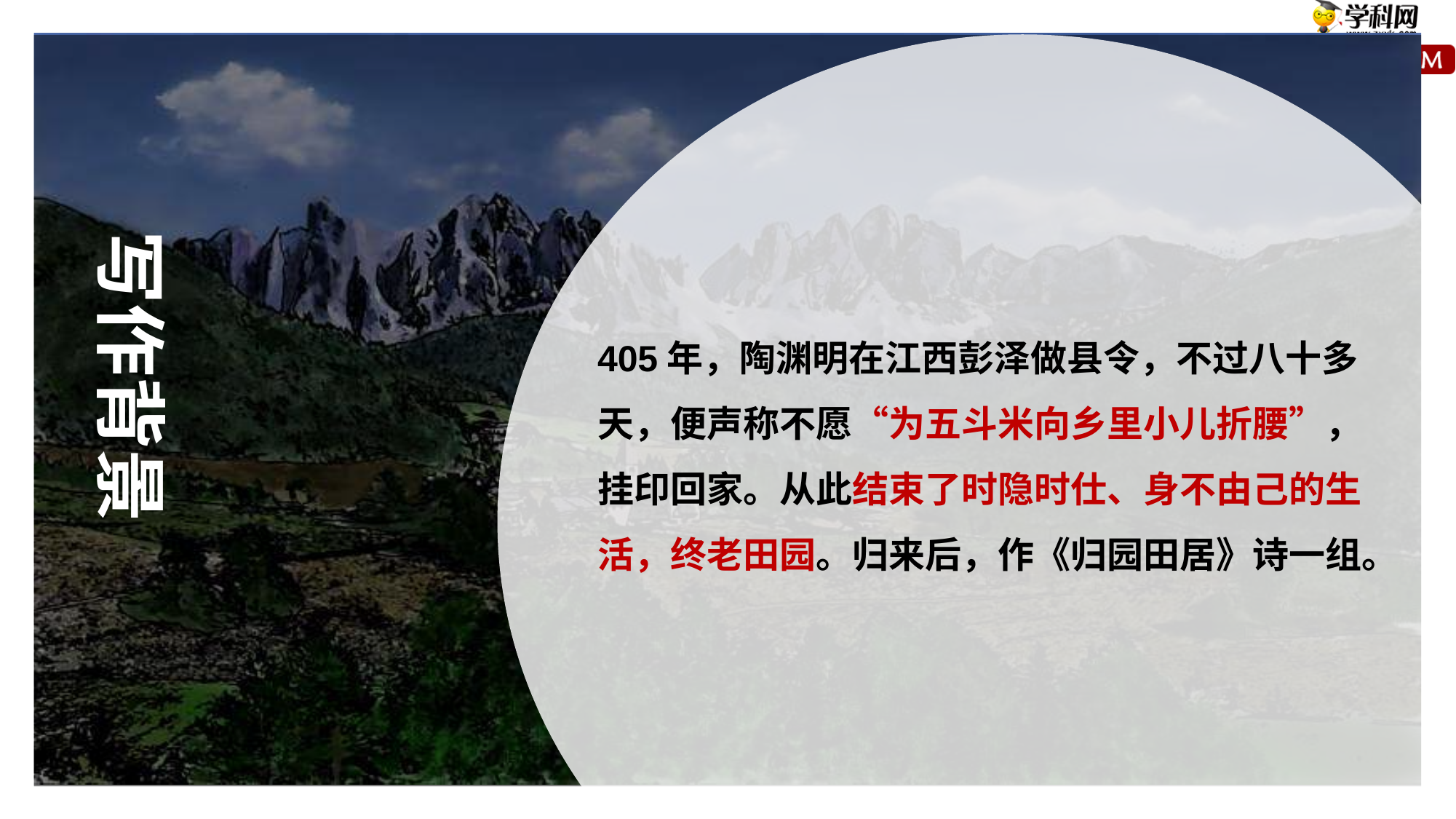

写作背景

405年，陶渊明在江西彭泽做县令，不过八十多天，便声称不愿“为五斗米向乡里小儿折腰”，挂印回家。从此结束了时隐时仕、身不由己的生活，终老田园。归来后，作《归园田居》诗一组。